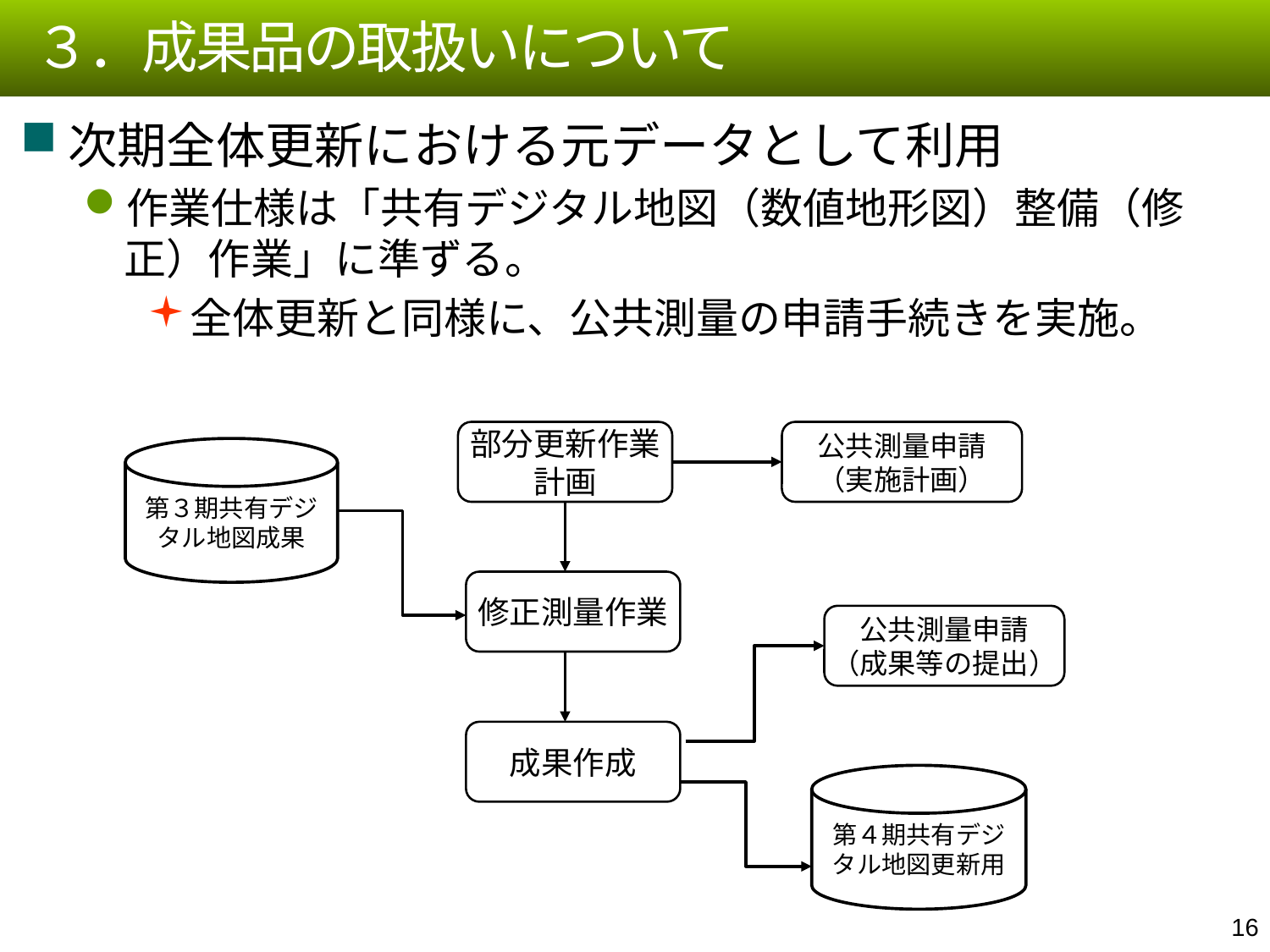

３．成果品の取扱いについて
次期全体更新における元データとして利用
作業仕様は「共有デジタル地図（数値地形図）整備（修正）作業」に準ずる。
全体更新と同様に、公共測量の申請手続きを実施。

公共測量申請
（実施計画）
部分更新作業計画
第３期共有デジタル地図成果
修正測量作業
公共測量申請
（成果等の提出）
成果作成
第４期共有デジタル地図更新用
16